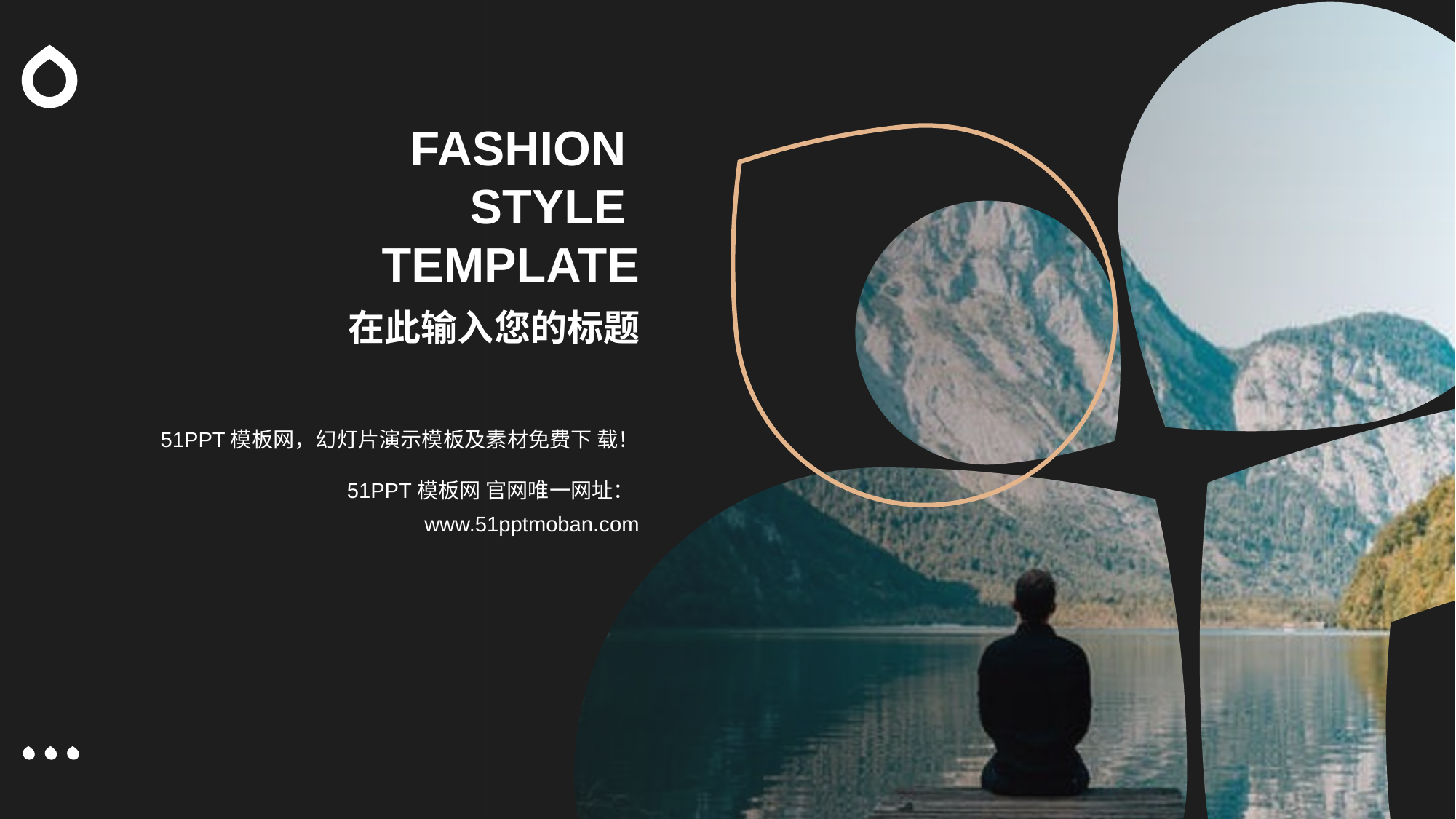

fashion
style
template

在此输入您的标题
51PPT模板网，幻灯片演示模板及素材免费下 载！
51PPT模板网 官网唯一网址：www.51pptmoban.com